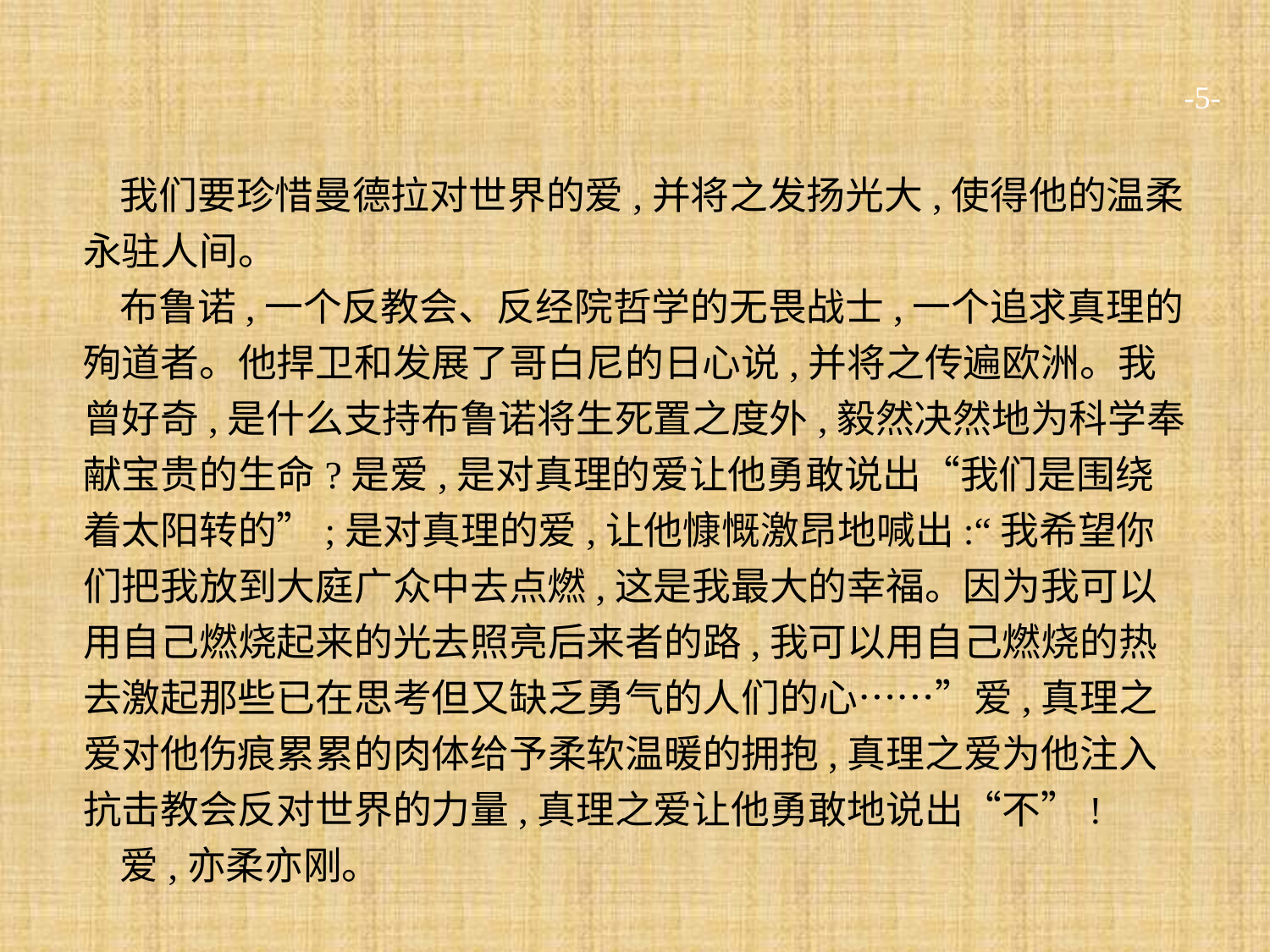

-5-
我们要珍惜曼德拉对世界的爱,并将之发扬光大,使得他的温柔永驻人间。
布鲁诺,一个反教会、反经院哲学的无畏战士,一个追求真理的殉道者。他捍卫和发展了哥白尼的日心说,并将之传遍欧洲。我曾好奇,是什么支持布鲁诺将生死置之度外,毅然决然地为科学奉献宝贵的生命?是爱,是对真理的爱让他勇敢说出“我们是围绕着太阳转的”;是对真理的爱,让他慷慨激昂地喊出:“我希望你们把我放到大庭广众中去点燃,这是我最大的幸福。因为我可以用自己燃烧起来的光去照亮后来者的路,我可以用自己燃烧的热去激起那些已在思考但又缺乏勇气的人们的心……”爱,真理之爱对他伤痕累累的肉体给予柔软温暖的拥抱,真理之爱为他注入抗击教会反对世界的力量,真理之爱让他勇敢地说出“不”!
爱,亦柔亦刚。